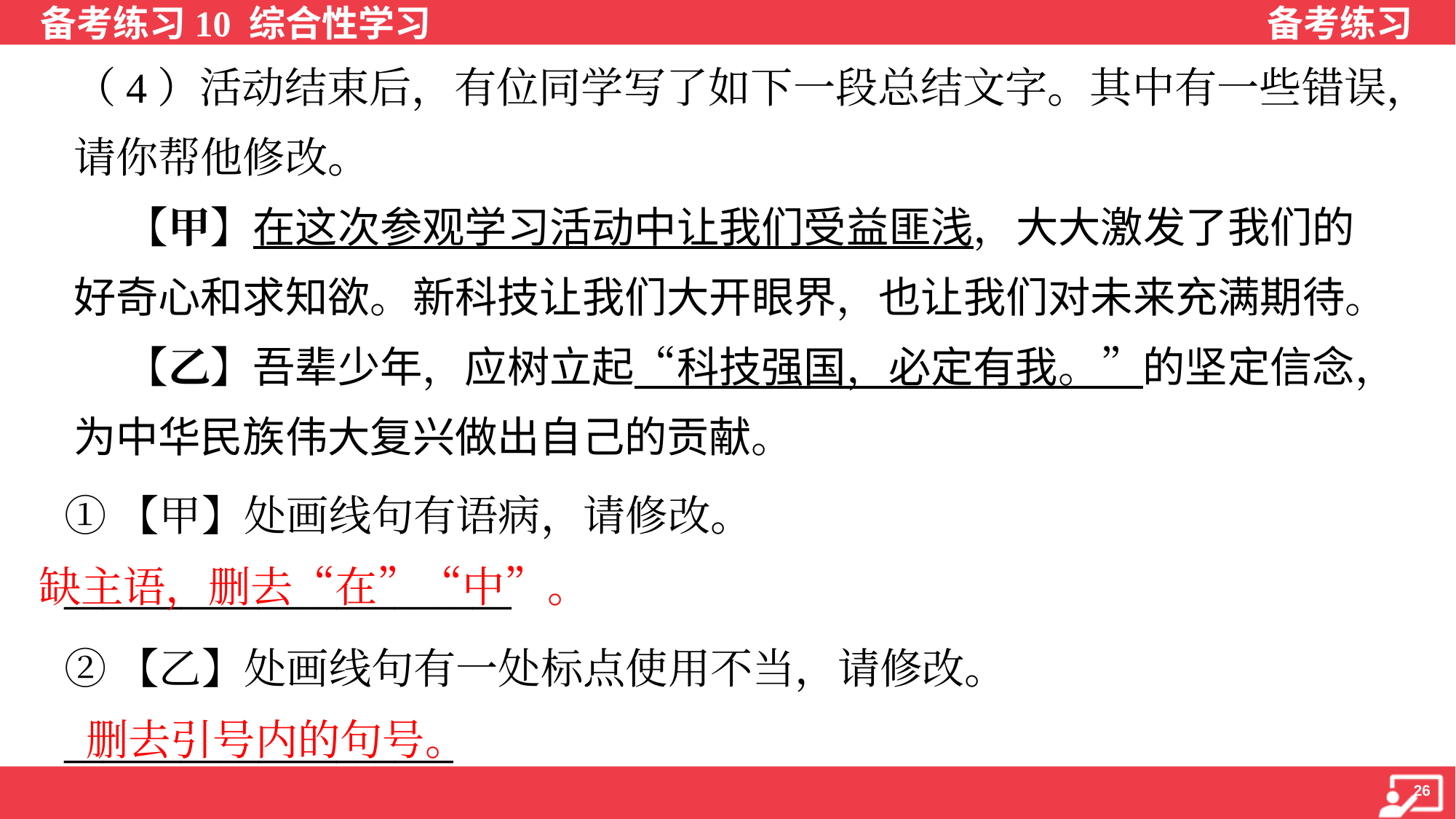

（4）活动结束后，有位同学写了如下一段总结文字。其中有一些错误，
请你帮他修改。
    【甲】在这次参观学习活动中让我们受益匪浅，大大激发了我们的
好奇心和求知欲。新科技让我们大开眼界，也让我们对未来充满期待。
    【乙】吾辈少年，应树立起“科技强国，必定有我。”的坚定信念，
为中华民族伟大复兴做出自己的贡献。
①【甲】处画线句有语病，请修改。
_______________________
缺主语，删去“在”“中”。
②【乙】处画线句有一处标点使用不当，请修改。
____________________
删去引号内的句号。